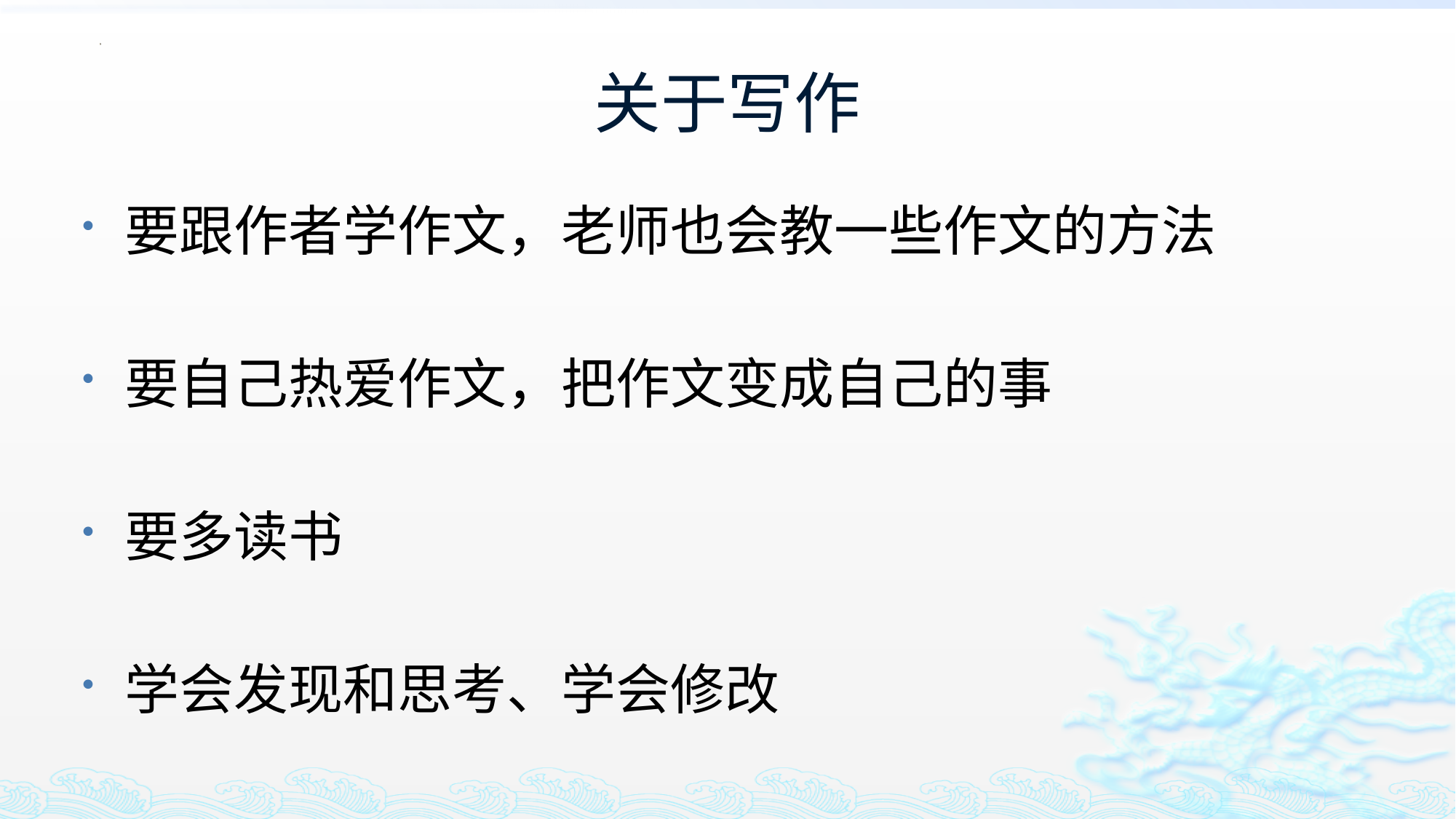

# 关于写作
要跟作者学作文，老师也会教一些作文的方法

要自己热爱作文，把作文变成自己的事

要多读书

学会发现和思考、学会修改